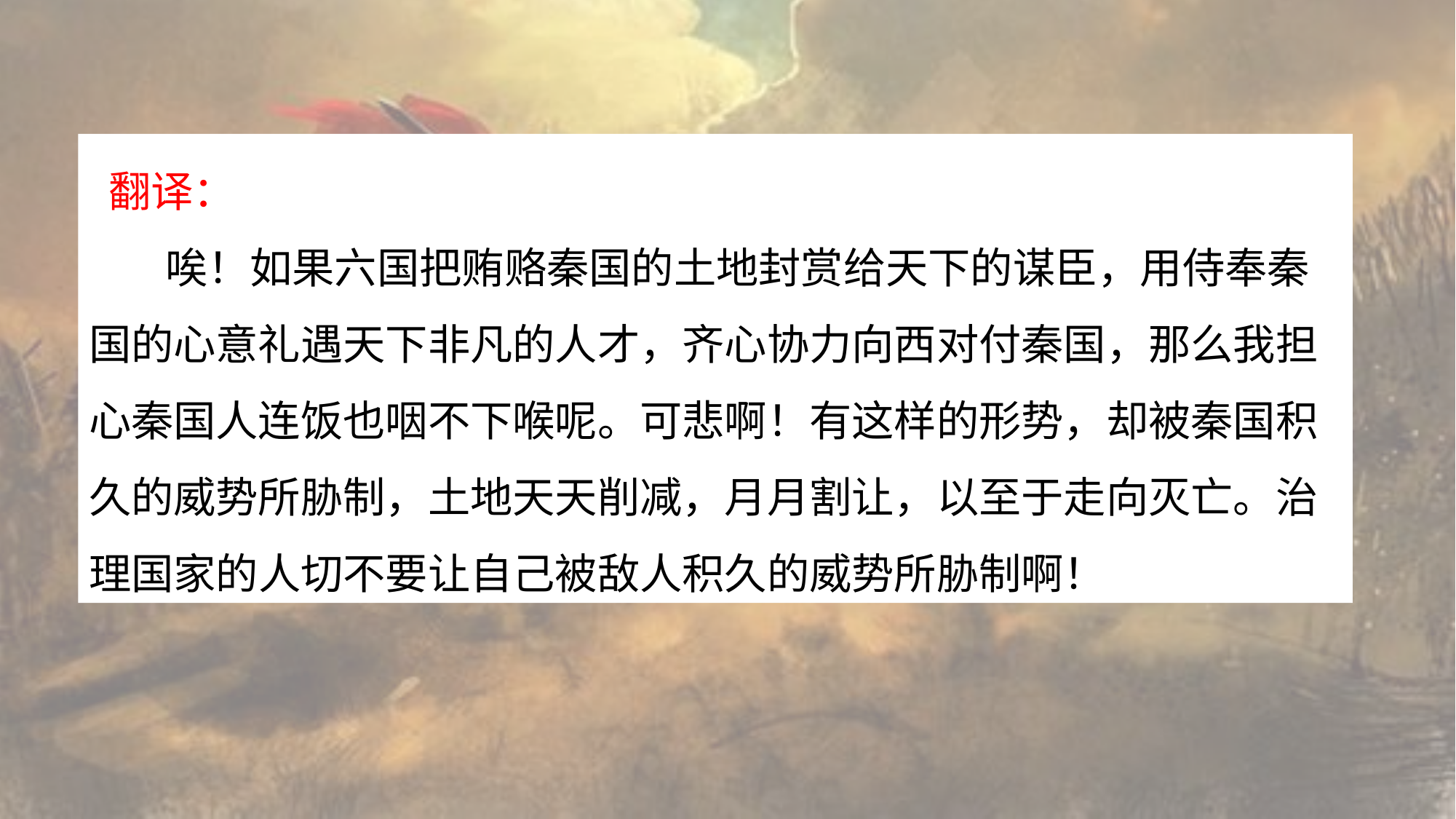

翻译：
       唉！如果六国把贿赂秦国的土地封赏给天下的谋臣，用侍奉秦国的心意礼遇天下非凡的人才，齐心协力向西对付秦国，那么我担心秦国人连饭也咽不下喉呢。可悲啊！有这样的形势，却被秦国积久的威势所胁制，土地天天削减，月月割让，以至于走向灭亡。治理国家的人切不要让自己被敌人积久的威势所胁制啊！